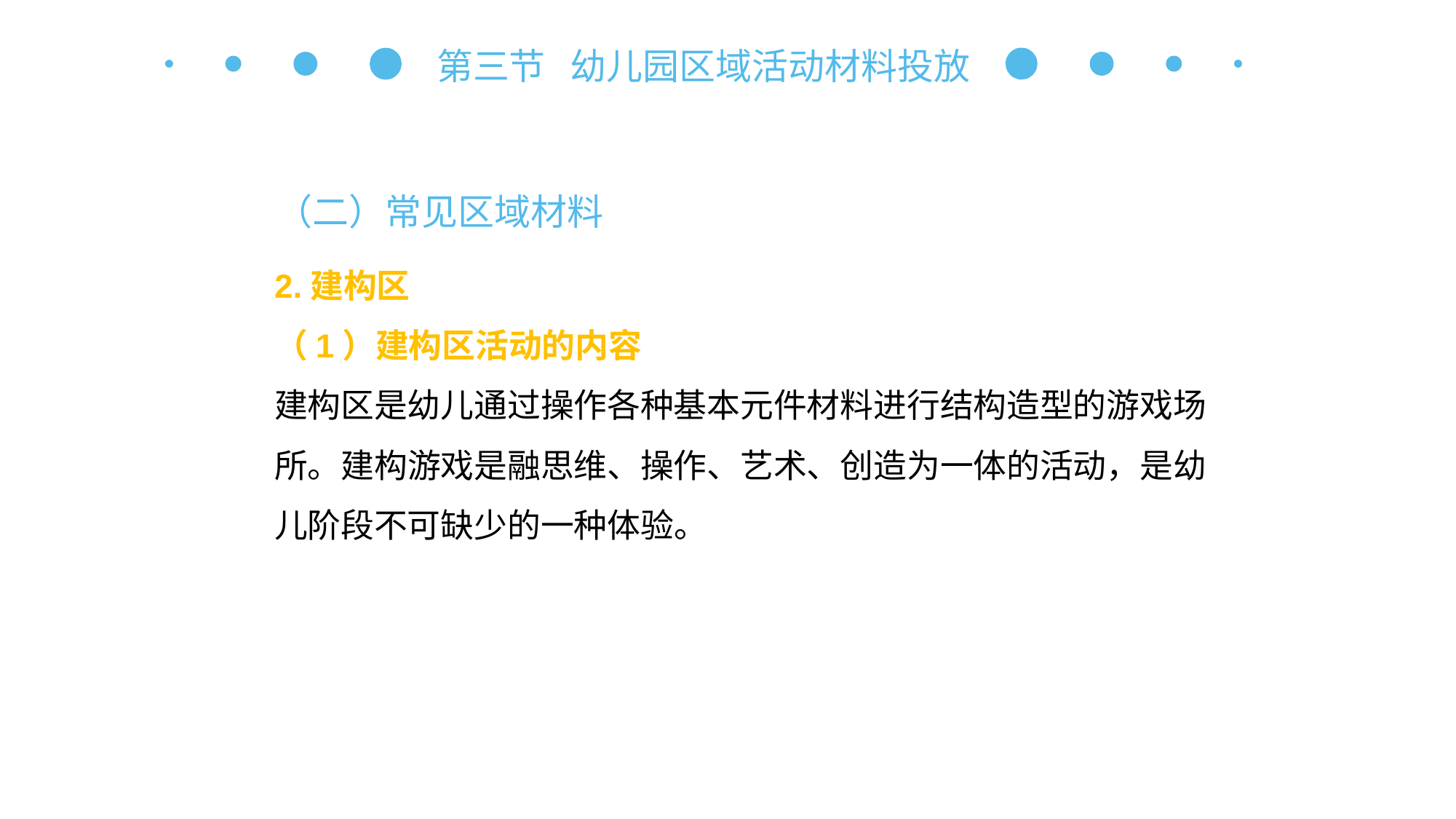

第三节   幼儿园区域活动材料投放

（二）常见区域材料
2.建构区
（1）建构区活动的内容
建构区是幼儿通过操作各种基本元件材料进行结构造型的游戏场所。建构游戏是融思维、操作、艺术、创造为一体的活动，是幼儿阶段不可缺少的一种体验。